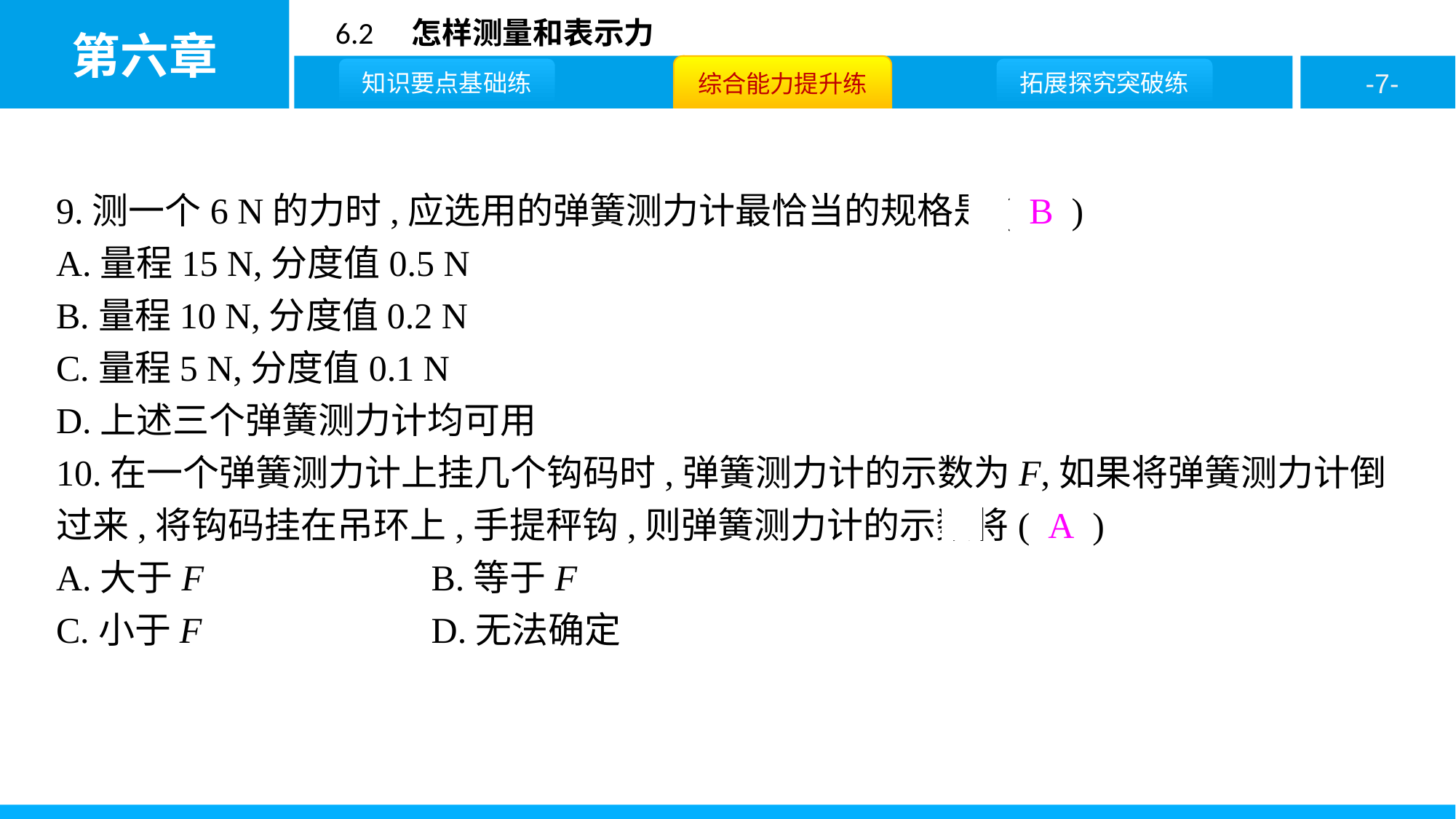

9.测一个6 N的力时,应选用的弹簧测力计最恰当的规格是(  B  )
A.量程15 N,分度值0.5 N
B.量程10 N,分度值0.2 N
C.量程5 N,分度值0.1 N
D.上述三个弹簧测力计均可用
10.在一个弹簧测力计上挂几个钩码时,弹簧测力计的示数为F,如果将弹簧测力计倒过来,将钩码挂在吊环上,手提秤钩,则弹簧测力计的示数将(  A  )
A.大于F		B.等于F
C.小于F		D.无法确定